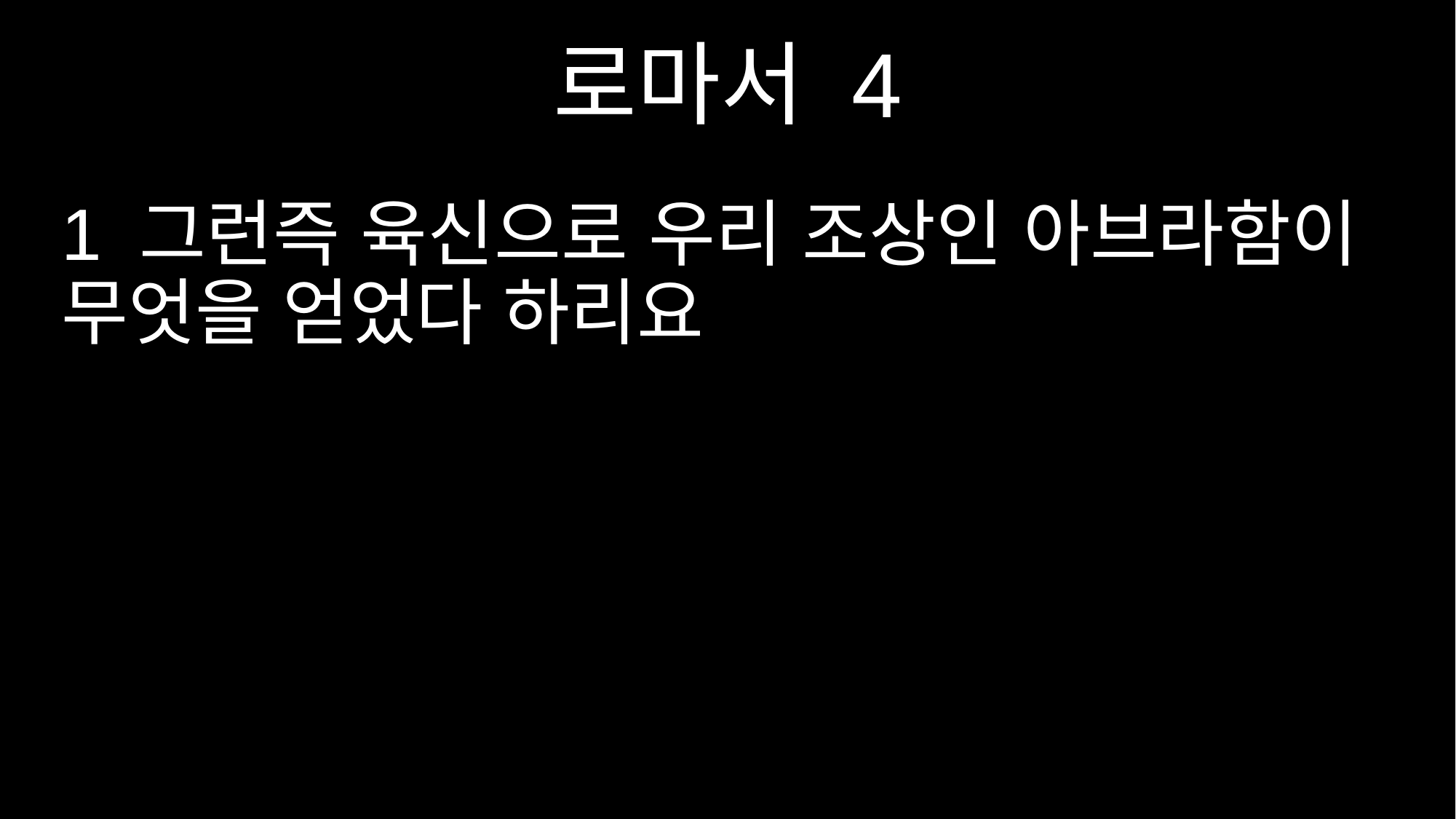

로마서 4
1 그런즉 육신으로 우리 조상인 아브라함이 무엇을 얻었다 하리요